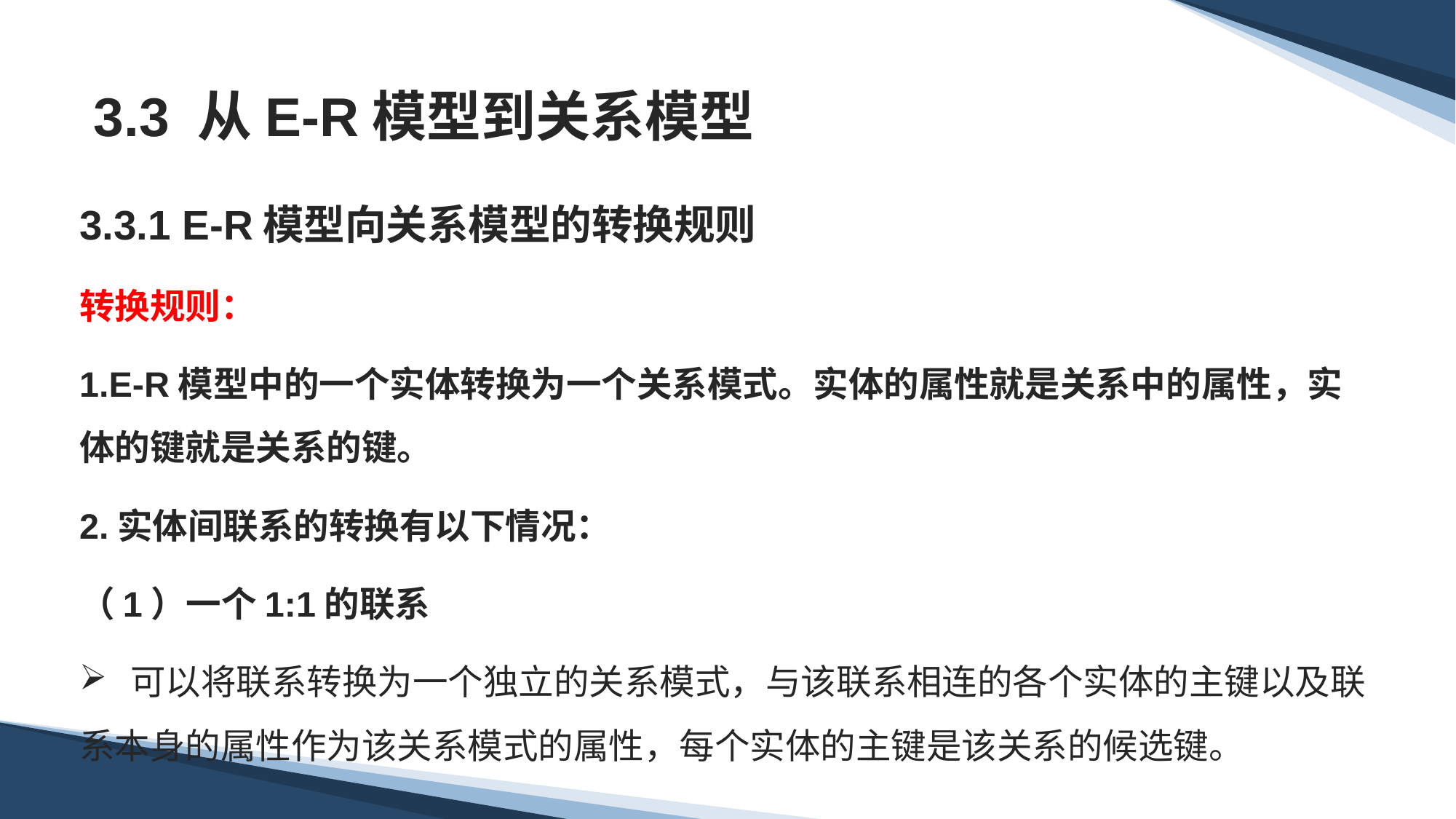

# 3.3 从E-R模型到关系模型
3.3.1 E-R模型向关系模型的转换规则
转换规则：
1.E-R模型中的一个实体转换为一个关系模式。实体的属性就是关系中的属性，实体的键就是关系的键。
2.实体间联系的转换有以下情况：
（1）一个1:1的联系
  可以将联系转换为一个独立的关系模式，与该联系相连的各个实体的主键以及联系本身的属性作为该关系模式的属性，每个实体的主键是该关系的候选键。